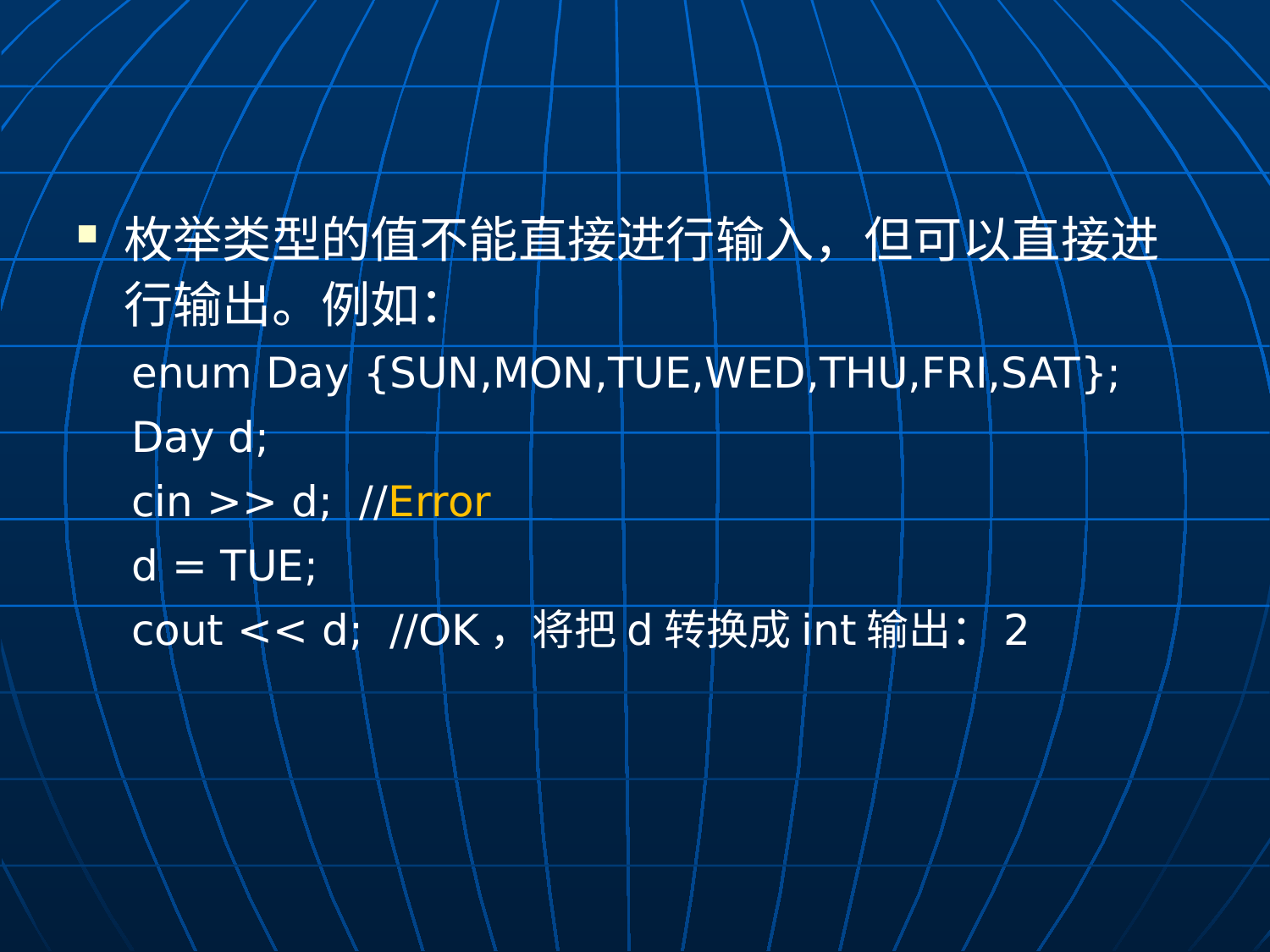

枚举类型的值不能直接进行输入，但可以直接进行输出。例如：
enum Day {SUN,MON,TUE,WED,THU,FRI,SAT};
Day d;
cin >> d;  //Error
d = TUE;
cout << d;  //OK，将把d转换成int输出：2